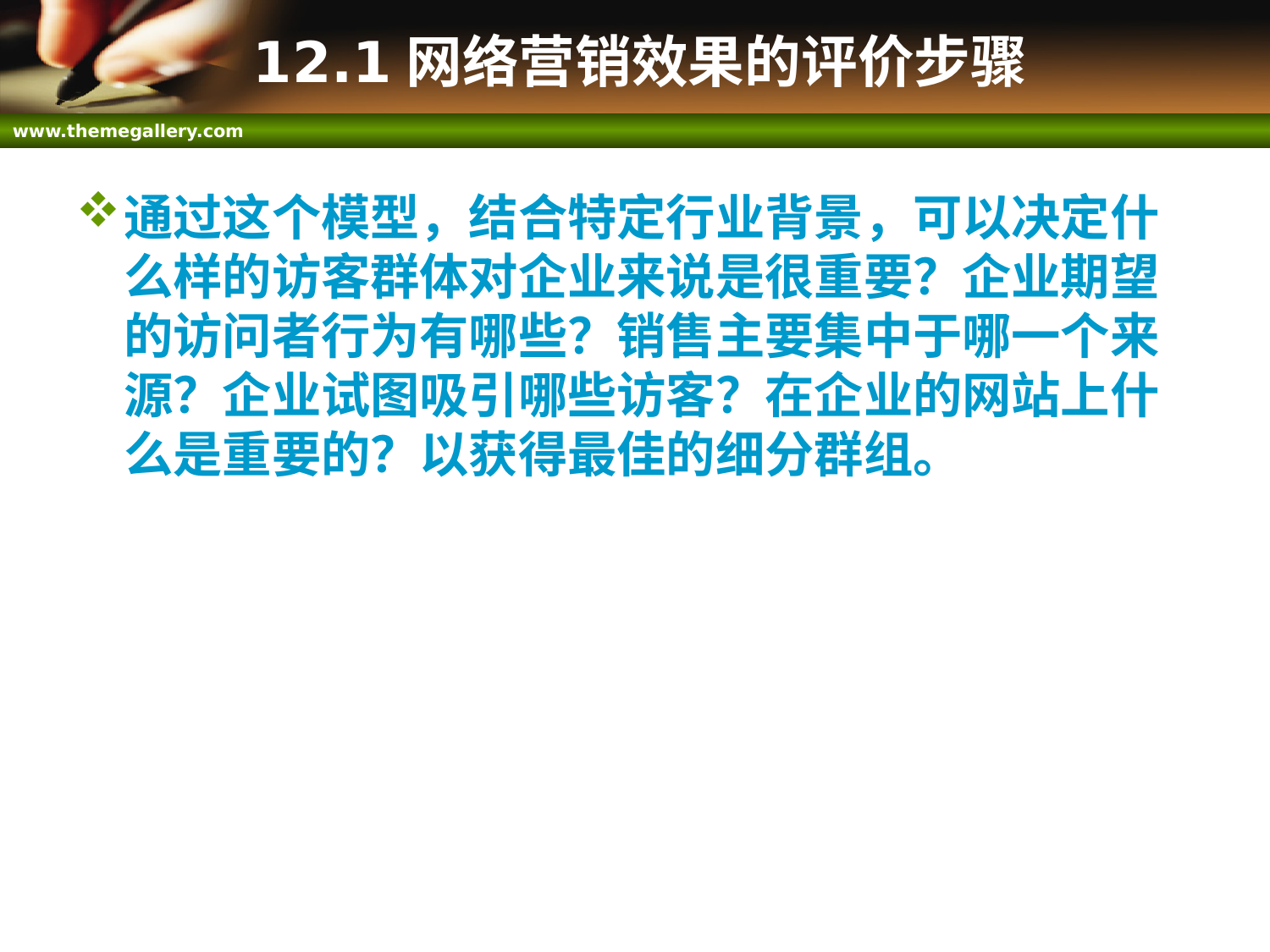

# 12.1网络营销效果的评价步骤
通过这个模型，结合特定行业背景，可以决定什么样的访客群体对企业来说是很重要？企业期望的访问者行为有哪些？销售主要集中于哪一个来源？企业试图吸引哪些访客？在企业的网站上什么是重要的？以获得最佳的细分群组。